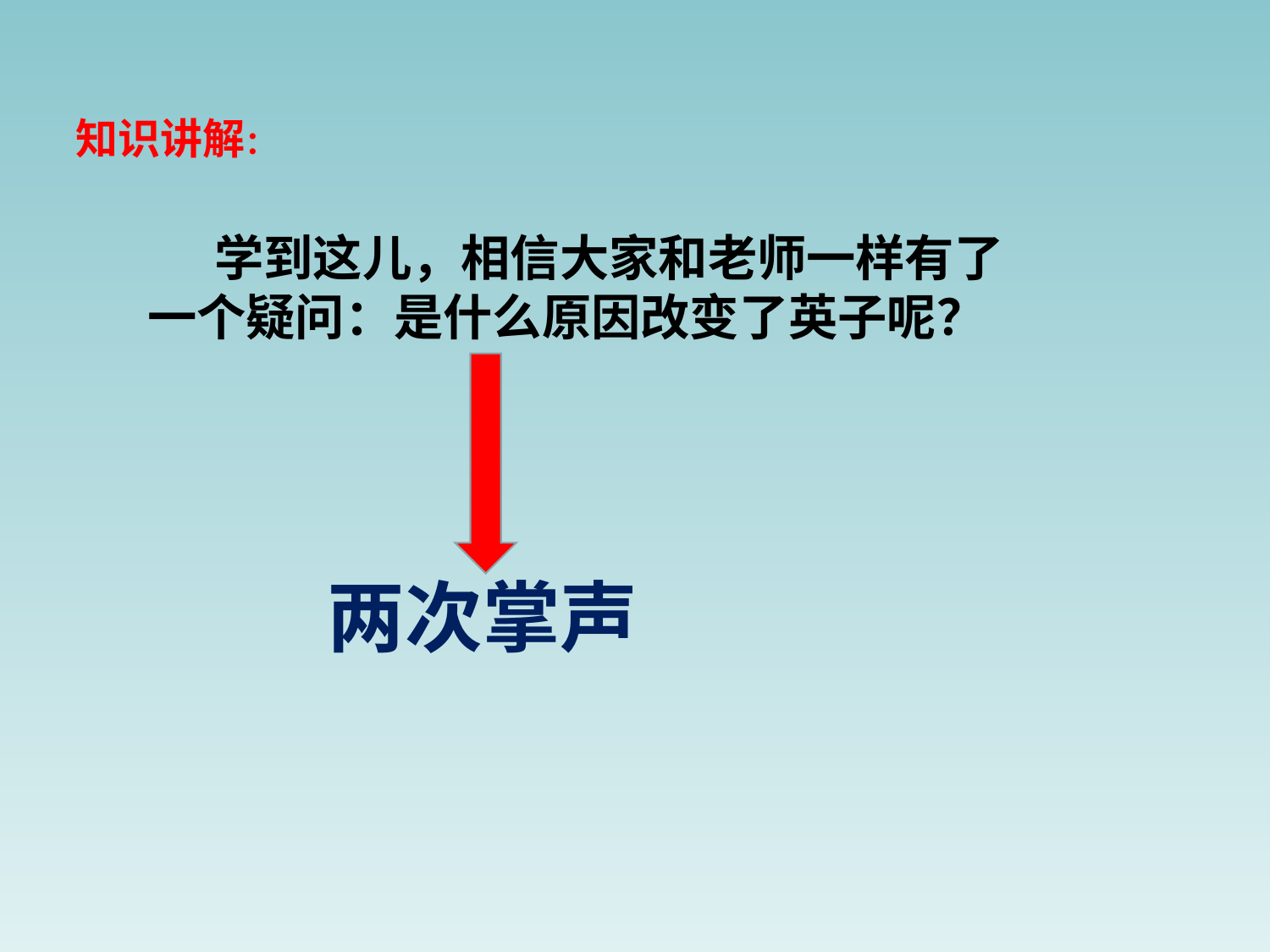

知识讲解：
      学到这儿，相信大家和老师一样有了一个疑问：是什么原因改变了英子呢？

两次掌声